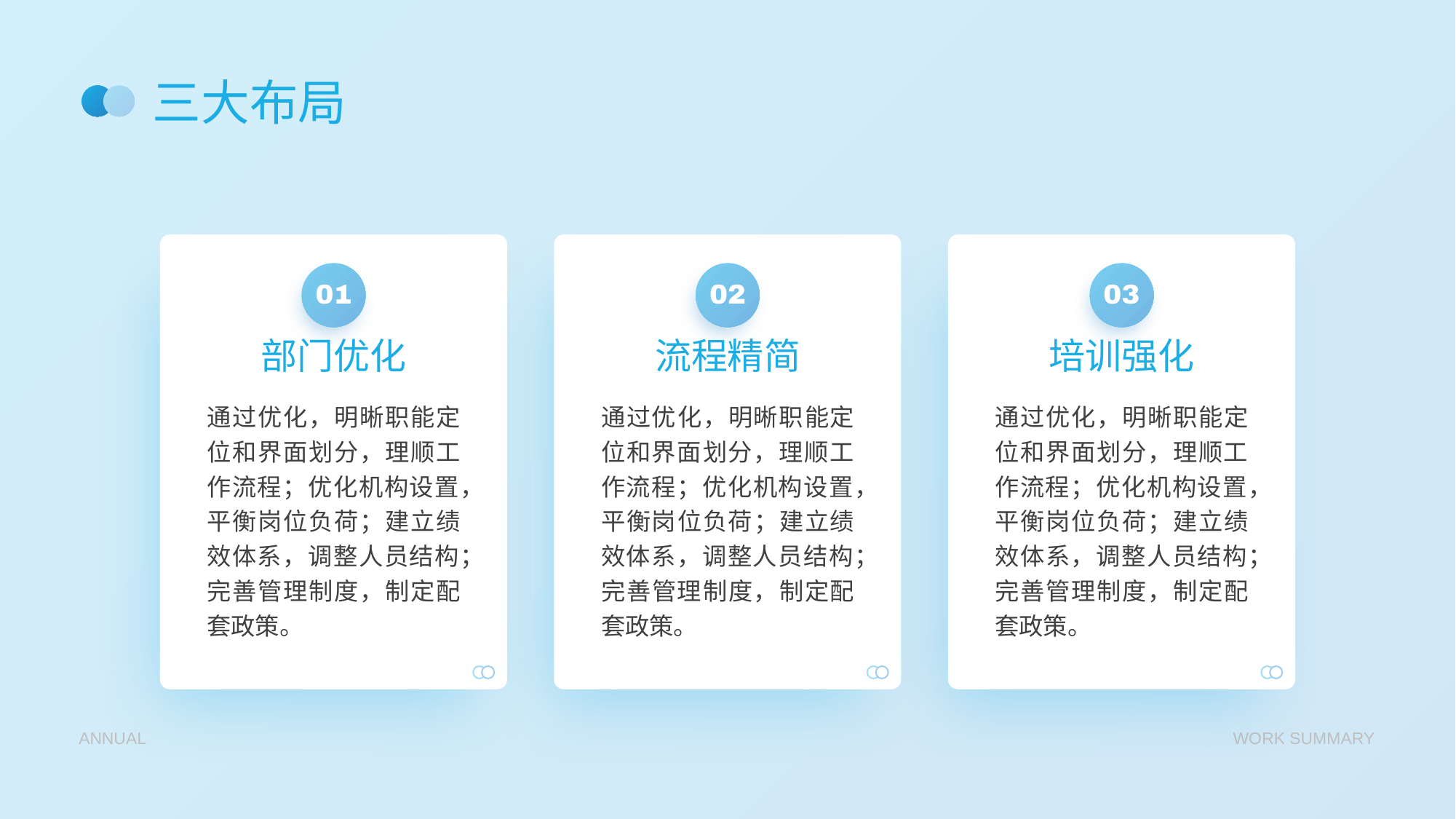

# 三大布局

01
部门优化
通过优化，明晰职能定位和界面划分，理顺工作流程；优化机构设置，平衡岗位负荷；建立绩效体系，调整人员结构；完善管理制度，制定配套政策。

02
流程精简
通过优化，明晰职能定位和界面划分，理顺工作流程；优化机构设置，平衡岗位负荷；建立绩效体系，调整人员结构；完善管理制度，制定配套政策。

03
培训强化
通过优化，明晰职能定位和界面划分，理顺工作流程；优化机构设置，平衡岗位负荷；建立绩效体系，调整人员结构；完善管理制度，制定配套政策。